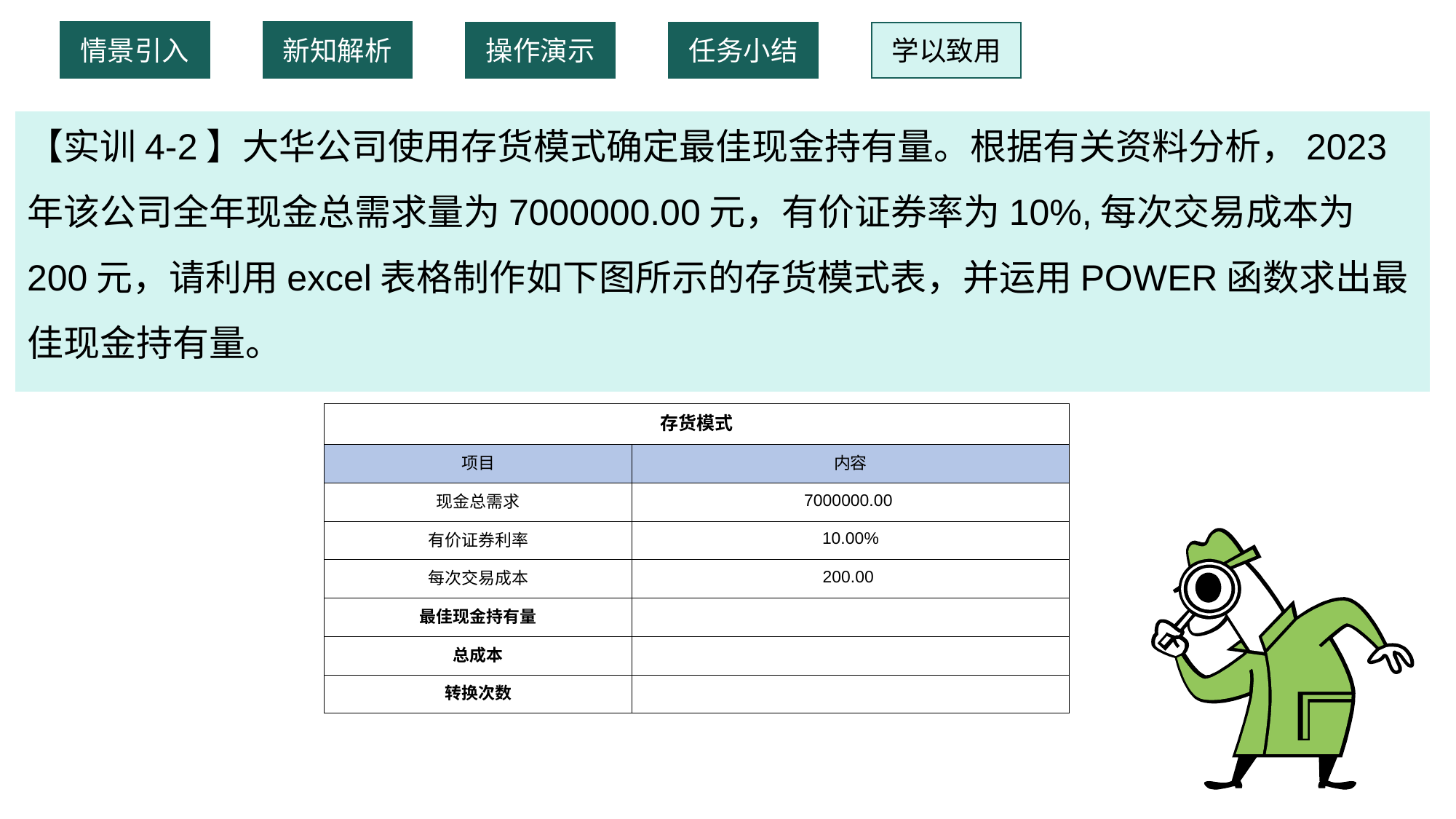

情景引入
新知解析
操作演示
任务小结
学以致用
【实训4-2】大华公司使用存货模式确定最佳现金持有量。根据有关资料分析，2023年该公司全年现金总需求量为7000000.00元，有价证券率为10%,每次交易成本为200元，请利用excel表格制作如下图所示的存货模式表，并运用POWER函数求出最佳现金持有量。

| 存货模式 |  |
| --- | --- |
| 项目 | 内容 |
| 现金总需求 | 7000000.00 |
| 有价证券利率 | 10.00% |
| 每次交易成本 | 200.00 |
| 最佳现金持有量 |  |
| 总成本 |  |
| 转换次数 |  |